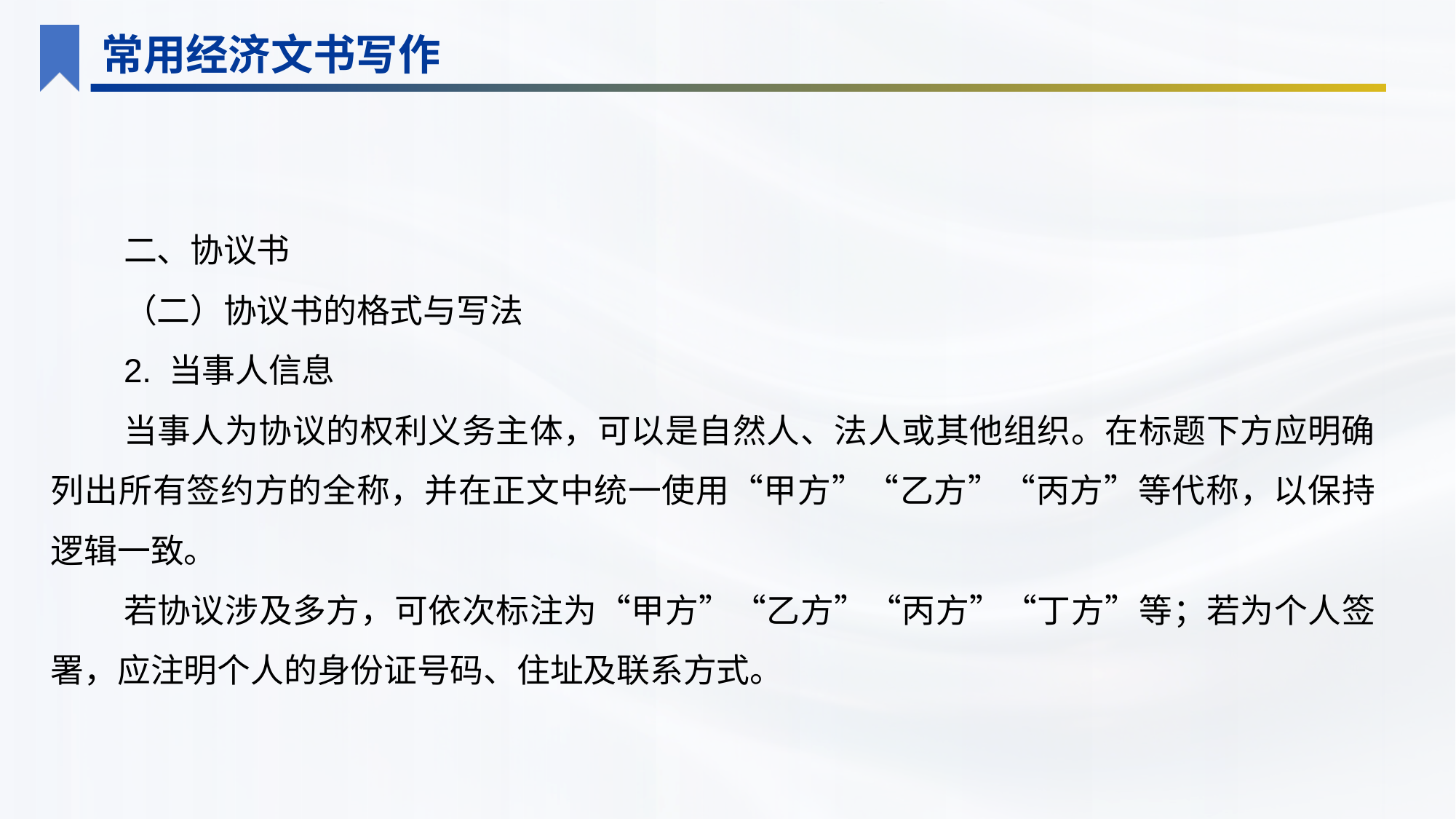

常用经济文书写作
二、协议书
（二）协议书的格式与写法
2. 当事人信息
当事人为协议的权利义务主体，可以是自然人、法人或其他组织。在标题下方应明确列出所有签约方的全称，并在正文中统一使用“甲方”“乙方”“丙方”等代称，以保持逻辑一致。
若协议涉及多方，可依次标注为“甲方”“乙方”“丙方”“丁方”等；若为个人签署，应注明个人的身份证号码、住址及联系方式。